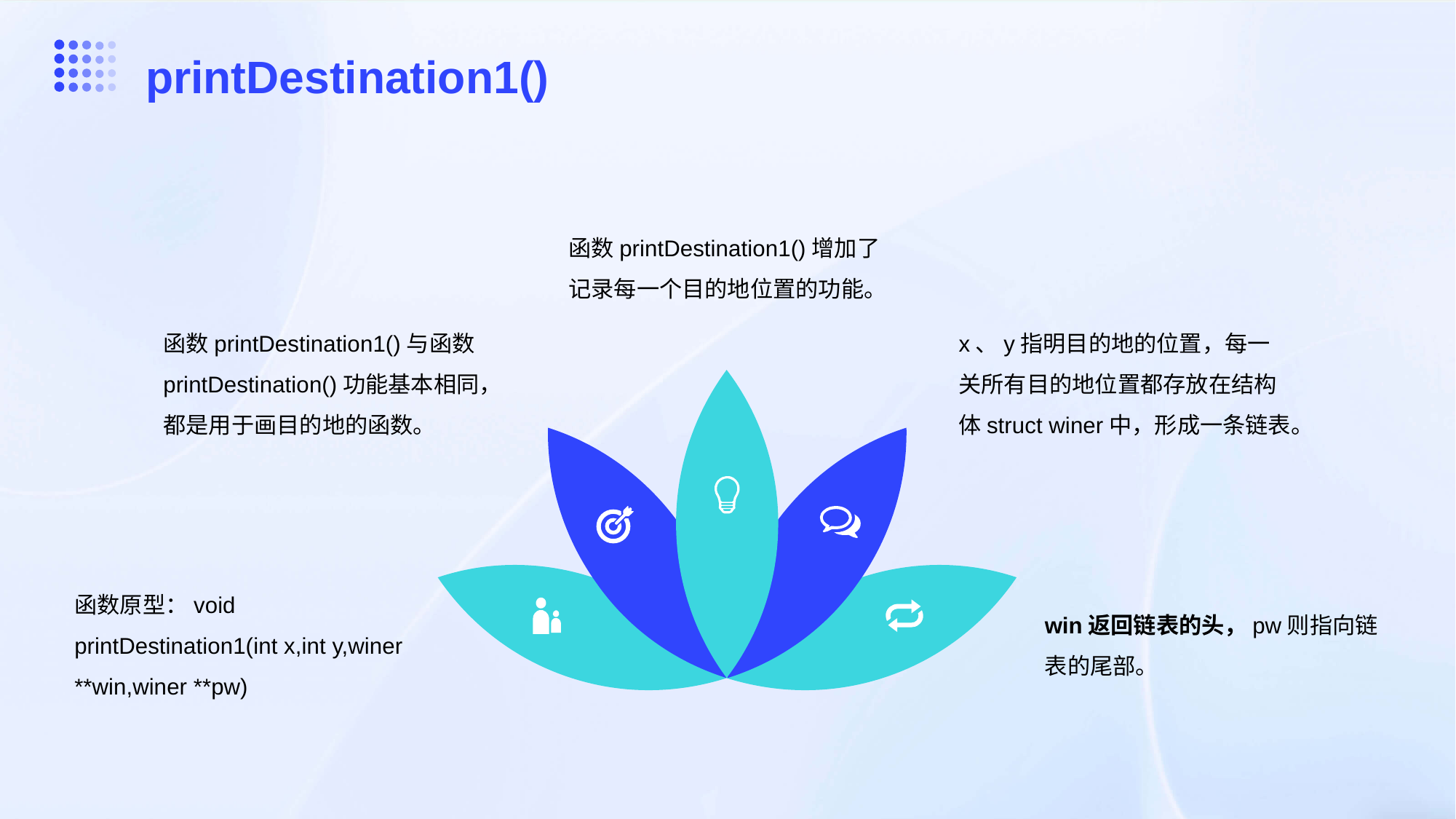

printDestination1()

函数printDestination1()增加了记录每一个目的地位置的功能。
函数printDestination1()与函数printDestination()功能基本相同，都是用于画目的地的函数。
x、y指明目的地的位置，每一关所有目的地位置都存放在结构体struct winer中，形成一条链表。

函数原型：void printDestination1(int x,int y,winer **win,winer **pw)
win返回链表的头，pw则指向链表的尾部。